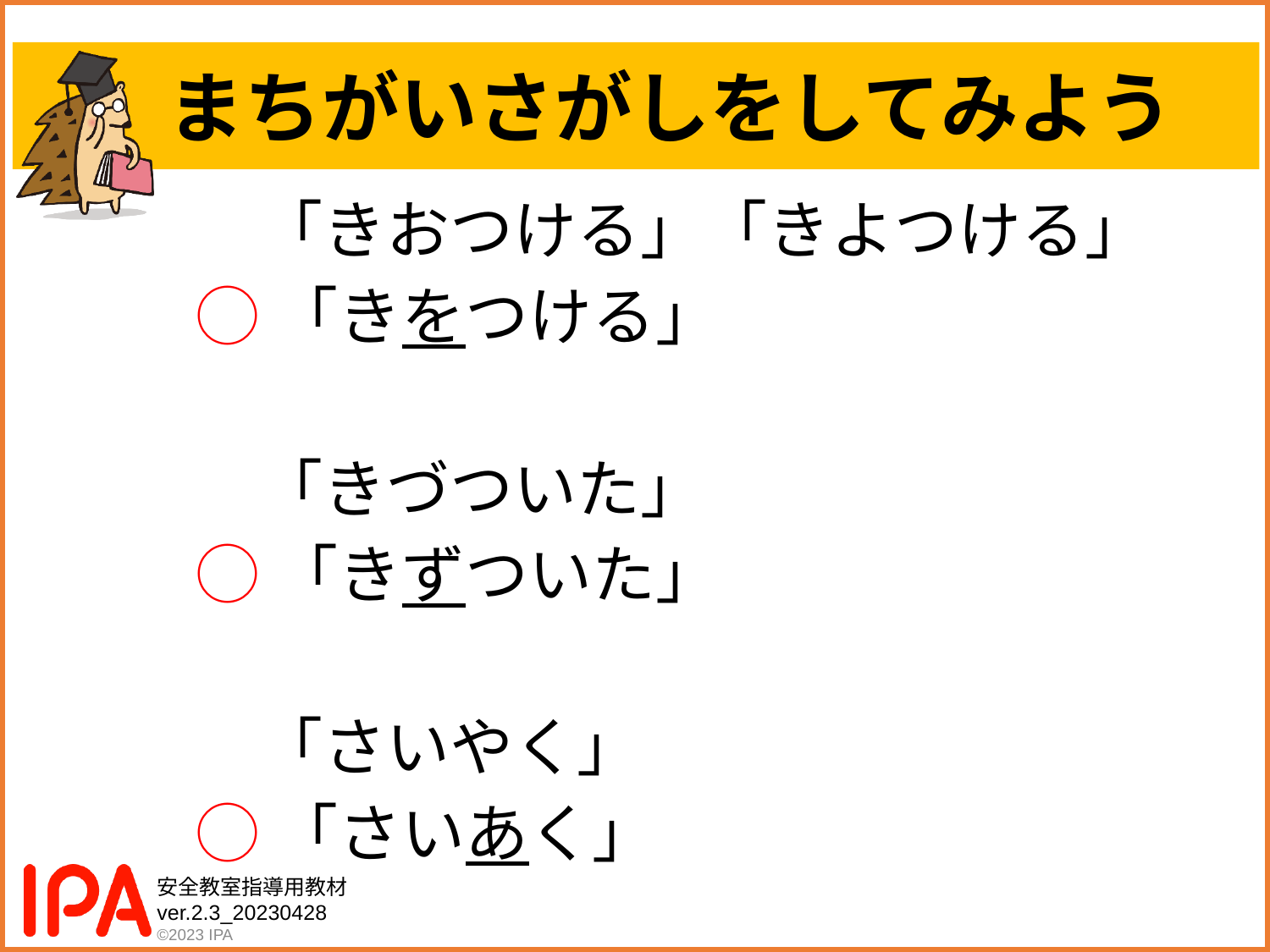

# まちがいさがしをしてみよう
　「きおつける」「きよつける」
◯「きをつける」

　「きづついた」
◯「きずついた」

　「さいやく」
◯「さいあく」